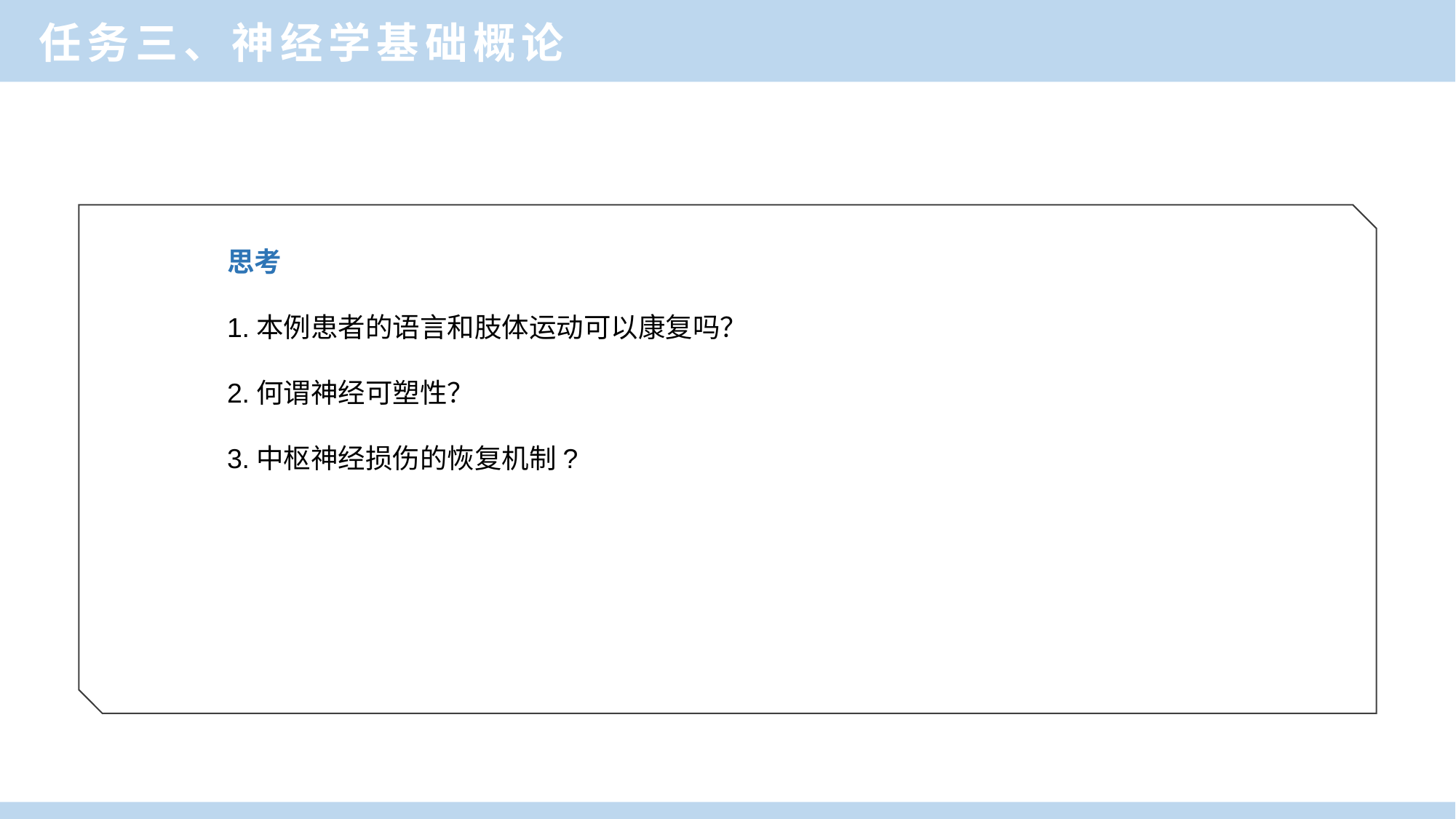

任务三、神经学基础概论

思考
1.本例患者的语言和肢体运动可以康复吗？
2.何谓神经可塑性？
3.中枢神经损伤的恢复机制?